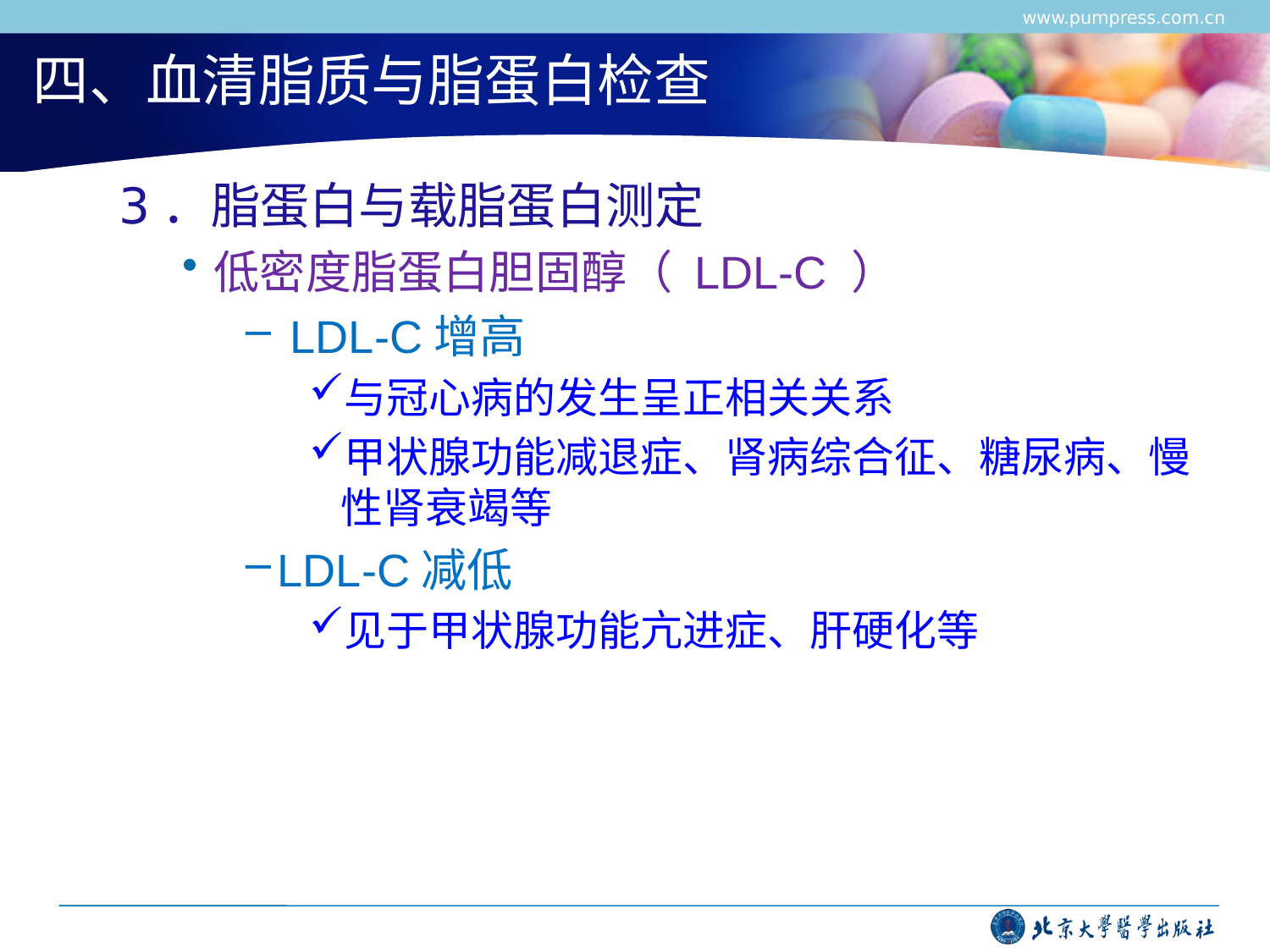

www.pumpress.com.cn
# 四、血清脂质与脂蛋白检查
3．脂蛋白与载脂蛋白测定
低密度脂蛋白胆固醇（ LDL-C ）
 LDL-C增高
与冠心病的发生呈正相关关系
甲状腺功能减退症、肾病综合征、糖尿病、慢性肾衰竭等
LDL-C减低
见于甲状腺功能亢进症、肝硬化等